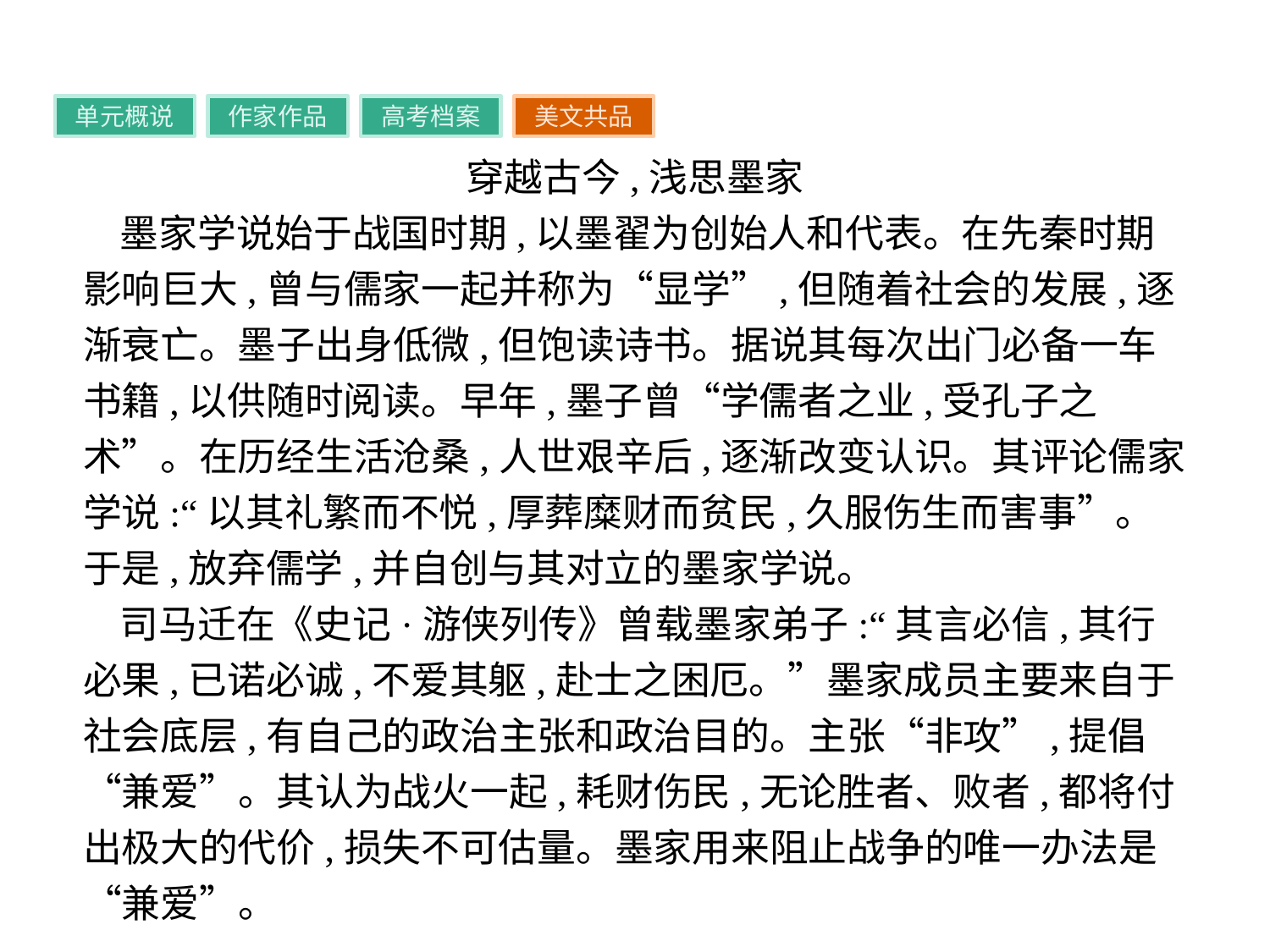

单元概说
作家作品
高考档案
美文共品
穿越古今,浅思墨家
墨家学说始于战国时期,以墨翟为创始人和代表。在先秦时期影响巨大,曾与儒家一起并称为“显学”,但随着社会的发展,逐渐衰亡。墨子出身低微,但饱读诗书。据说其每次出门必备一车书籍,以供随时阅读。早年,墨子曾“学儒者之业,受孔子之术”。在历经生活沧桑,人世艰辛后,逐渐改变认识。其评论儒家学说:“以其礼繁而不悦,厚葬糜财而贫民,久服伤生而害事”。于是,放弃儒学,并自创与其对立的墨家学说。
司马迁在《史记·游侠列传》曾载墨家弟子:“其言必信,其行必果,已诺必诚,不爱其躯,赴士之困厄。”墨家成员主要来自于社会底层,有自己的政治主张和政治目的。主张“非攻”,提倡“兼爱”。其认为战火一起,耗财伤民,无论胜者、败者,都将付出极大的代价,损失不可估量。墨家用来阻止战争的唯一办法是“兼爱”。